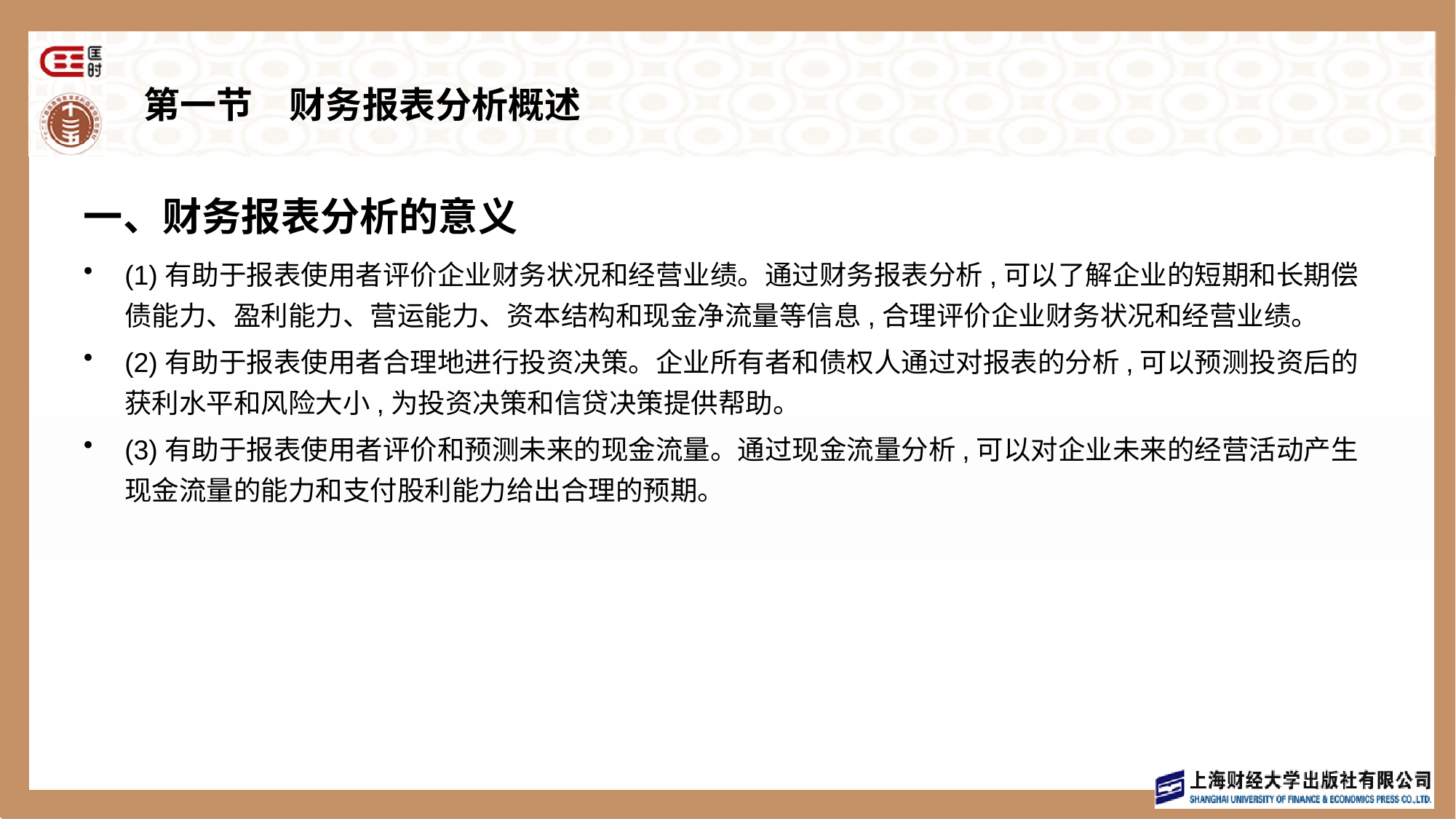

# 第一节　财务报表分析概述
一、财务报表分析的意义
(1)有助于报表使用者评价企业财务状况和经营业绩。通过财务报表分析,可以了解企业的短期和长期偿债能力、盈利能力、营运能力、资本结构和现金净流量等信息,合理评价企业财务状况和经营业绩。
(2)有助于报表使用者合理地进行投资决策。企业所有者和债权人通过对报表的分析,可以预测投资后的获利水平和风险大小,为投资决策和信贷决策提供帮助。
(3)有助于报表使用者评价和预测未来的现金流量。通过现金流量分析,可以对企业未来的经营活动产生现金流量的能力和支付股利能力给出合理的预期。